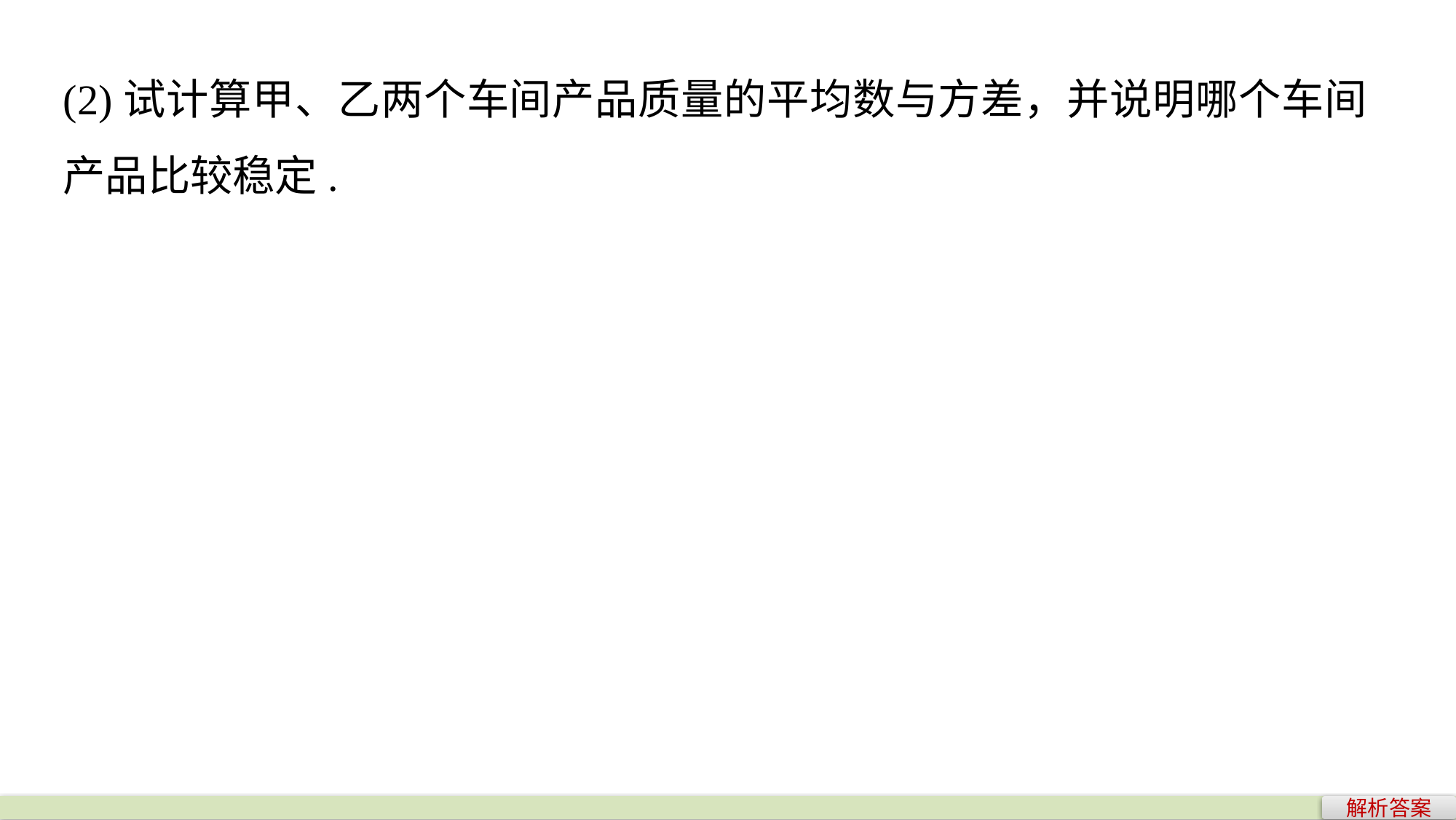

(2)试计算甲、乙两个车间产品质量的平均数与方差，并说明哪个车间产品比较稳定.
解析答案